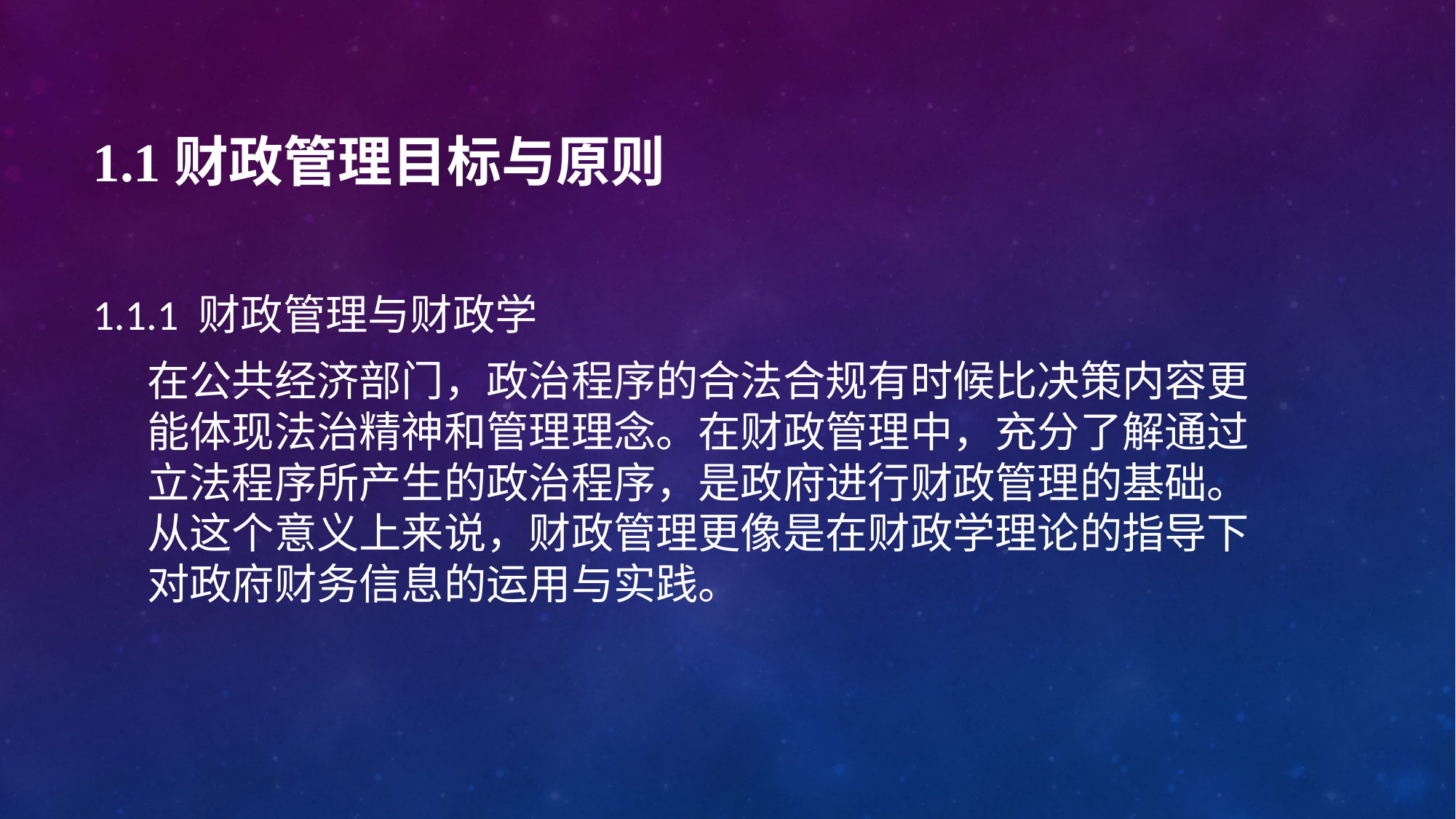

# 1.1财政管理目标与原则
1.1.1 财政管理与财政学
在公共经济部门，政治程序的合法合规有时候比决策内容更能体现法治精神和管理理念。在财政管理中，充分了解通过立法程序所产生的政治程序，是政府进行财政管理的基础。从这个意义上来说，财政管理更像是在财政学理论的指导下对政府财务信息的运用与实践。